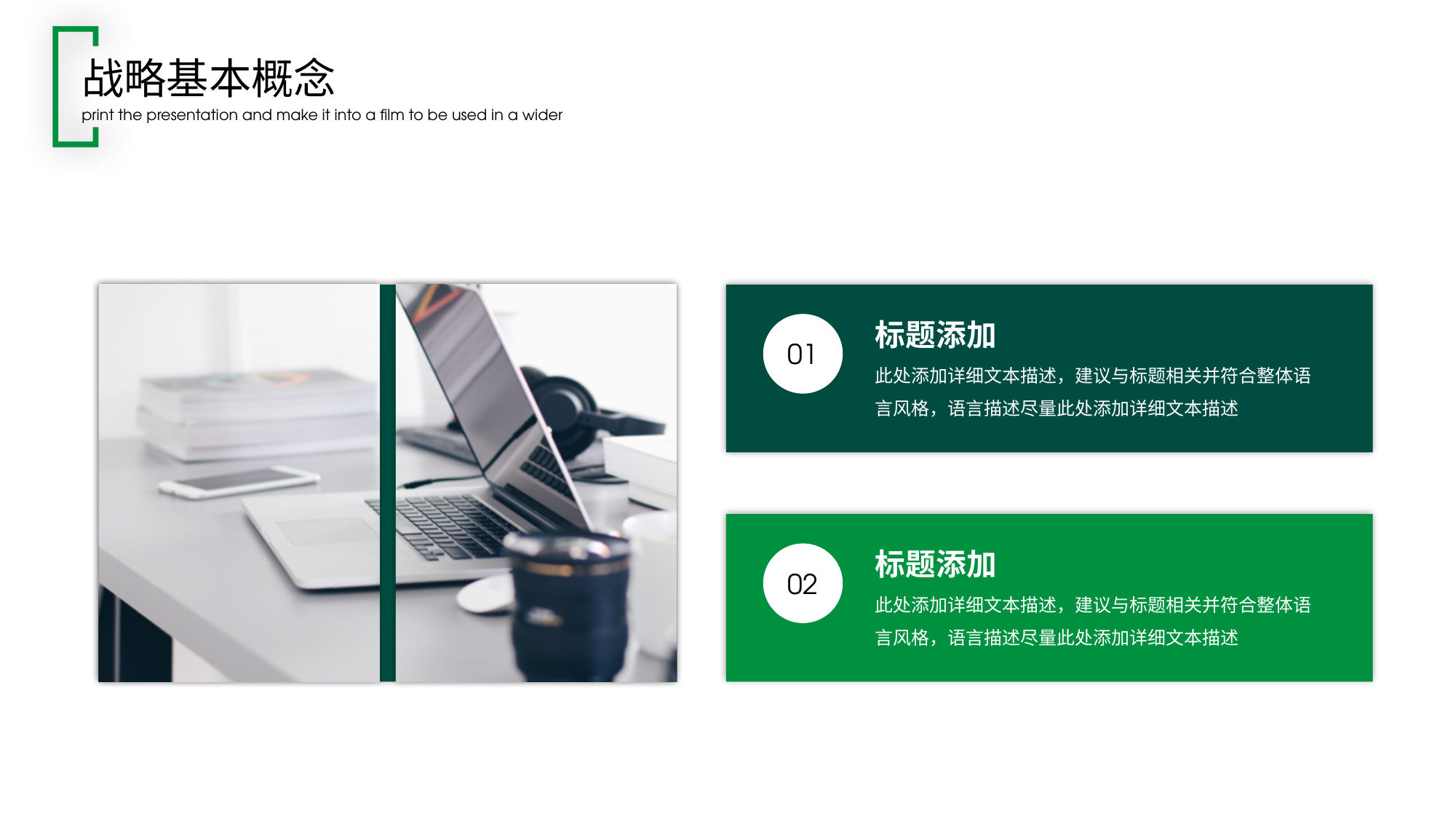

战略基本概念
print the presentation and make it into a film to be used in a wider

标题添加
此处添加详细文本描述，建议与标题相关并符合整体语言风格，语言描述尽量此处添加详细文本描述
01

标题添加
此处添加详细文本描述，建议与标题相关并符合整体语言风格，语言描述尽量此处添加详细文本描述
02